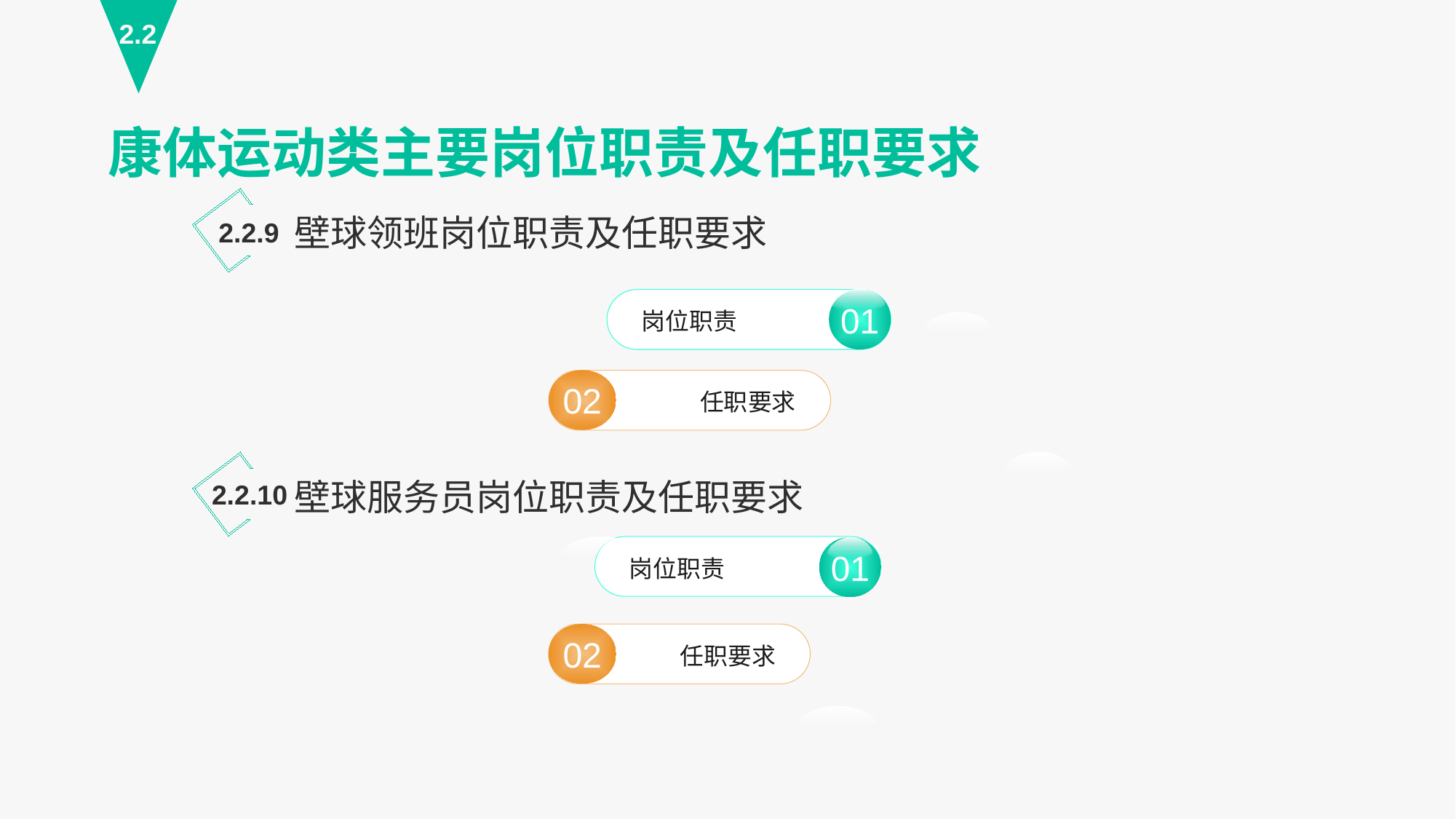

2.2
康体运动类主要岗位职责及任职要求

壁球领班岗位职责及任职要求
2.2.9

01
岗位职责
01

02
任职要求

壁球服务员岗位职责及任职要求
2.2.10

岗位职责

02
任职要求